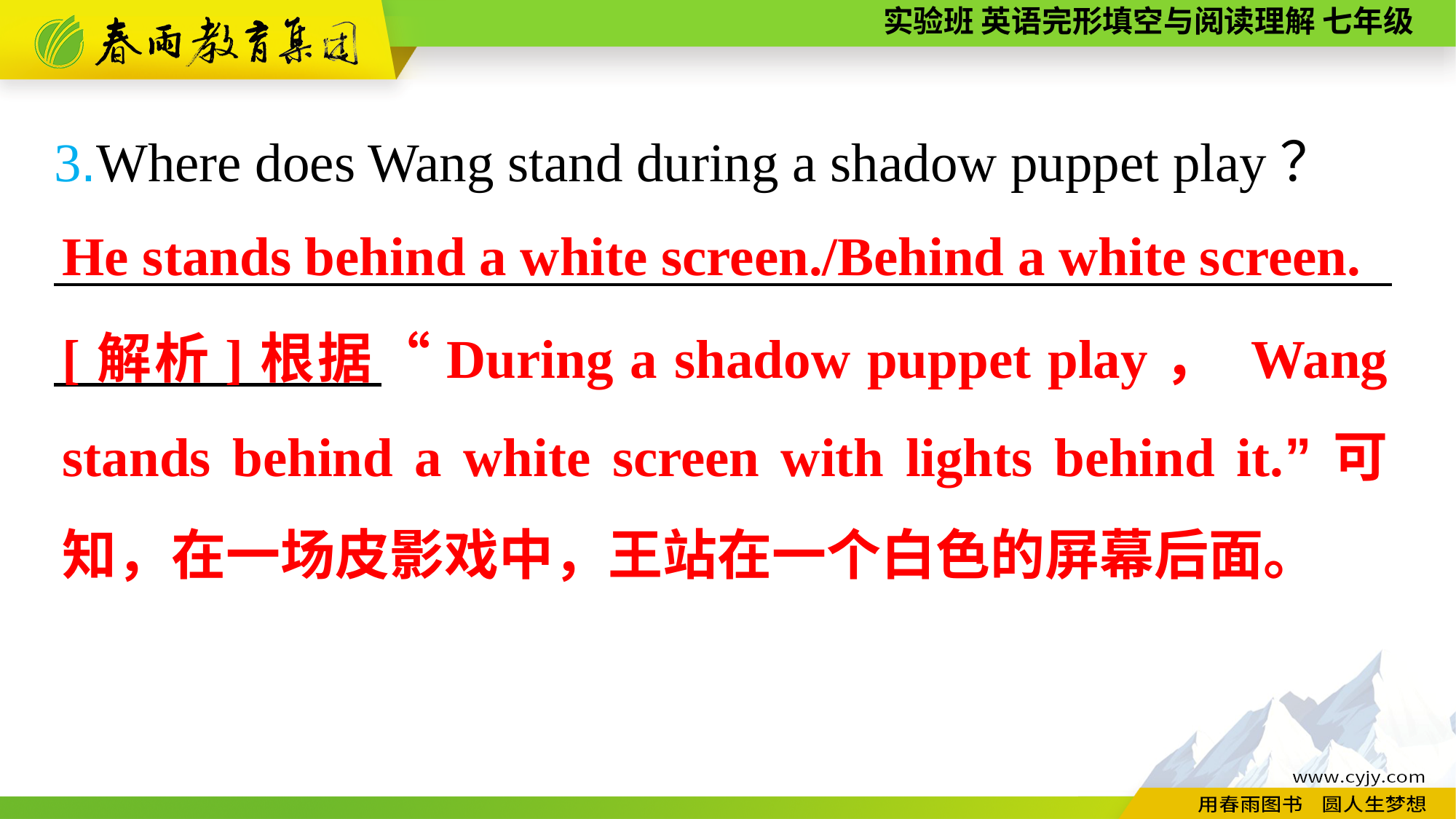

3.Where does Wang stand during a shadow puppet play？
_________________________________________________
He stands behind a white screen./Behind a white screen.
[解析]根据“During a shadow puppet play， Wang stands behind a white screen with lights behind it.”可知，在一场皮影戏中，王站在一个白色的屏幕后面。